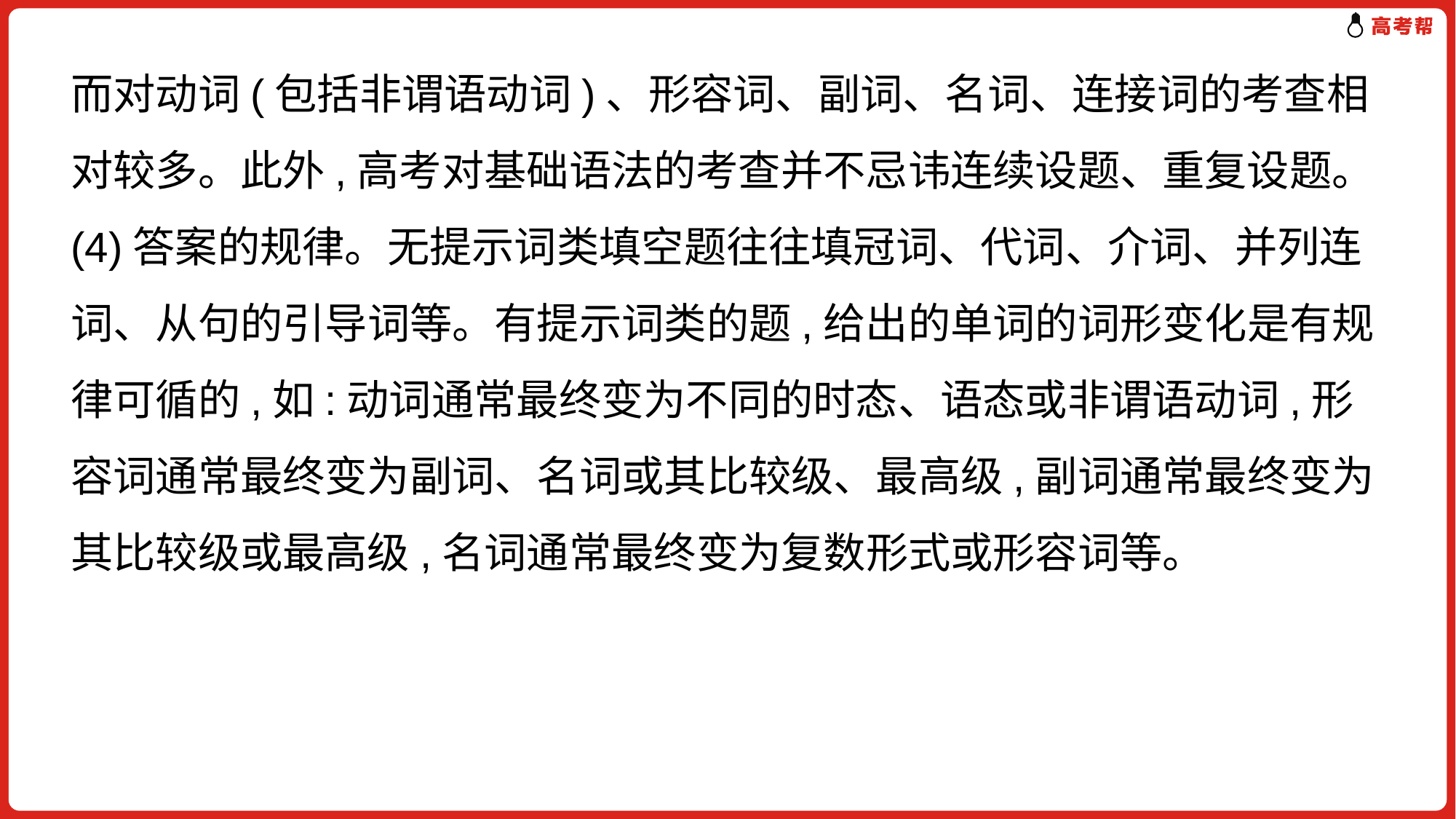

而对动词(包括非谓语动词)、形容词、副词、名词、连接词的考查相对较多。此外,高考对基础语法的考查并不忌讳连续设题、重复设题。
(4)答案的规律。无提示词类填空题往往填冠词、代词、介词、并列连词、从句的引导词等。有提示词类的题,给出的单词的词形变化是有规律可循的,如:动词通常最终变为不同的时态、语态或非谓语动词,形容词通常最终变为副词、名词或其比较级、最高级,副词通常最终变为其比较级或最高级,名词通常最终变为复数形式或形容词等。